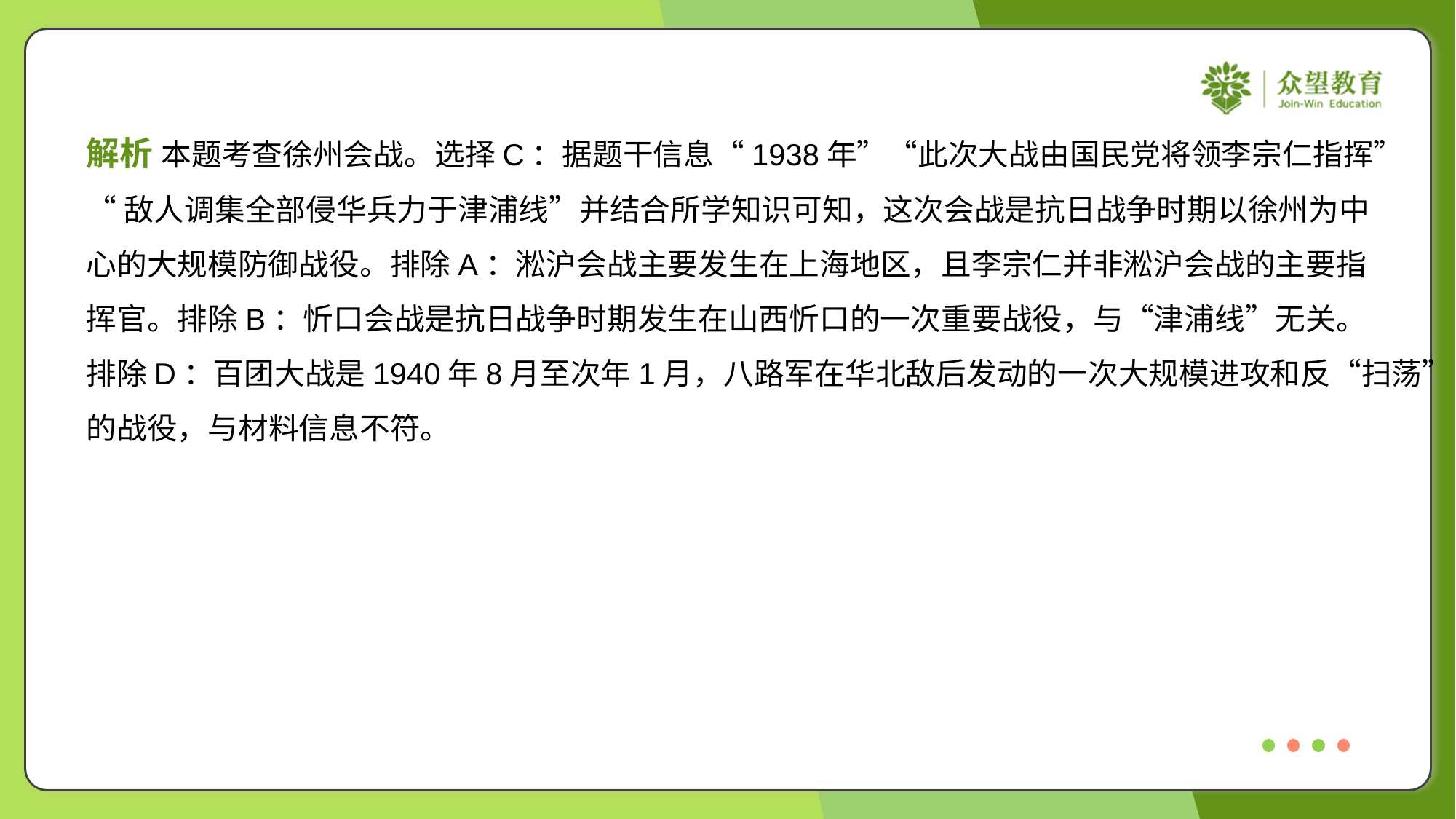

解析 本题考查徐州会战。选择C：据题干信息“1938年”“此次大战由国民党将领李宗仁指挥”
“敌人调集全部侵华兵力于津浦线”并结合所学知识可知，这次会战是抗日战争时期以徐州为中
心的大规模防御战役。排除A：淞沪会战主要发生在上海地区，且李宗仁并非淞沪会战的主要指
挥官。排除B：忻口会战是抗日战争时期发生在山西忻口的一次重要战役，与“津浦线”无关。
排除D：百团大战是1940年8月至次年1月，八路军在华北敌后发动的一次大规模进攻和反“扫荡”
的战役，与材料信息不符。